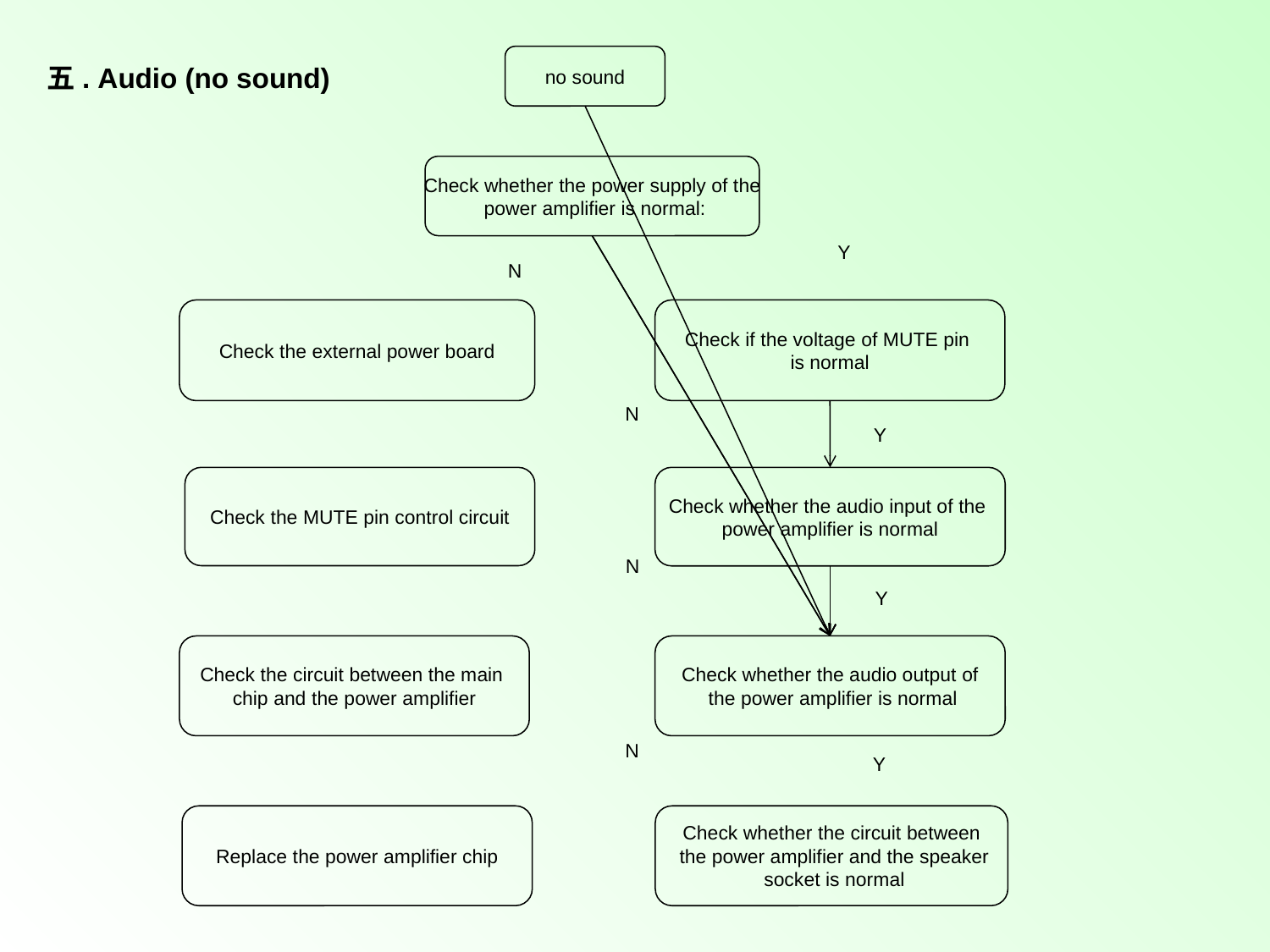

no sound
五. Audio (no sound)
Check whether the power supply of the
 power amplifier is normal:
Y
N
Check the external power board
Check if the voltage of MUTE pin
is normal
N
Y
Check the MUTE pin control circuit
Check whether the audio input of the
power amplifier is normal
N
Y
Check the circuit between the main
chip and the power amplifier
Check whether the audio output of
 the power amplifier is normal
N
Y
Replace the power amplifier chip
Check whether the circuit between
 the power amplifier and the speaker
 socket is normal